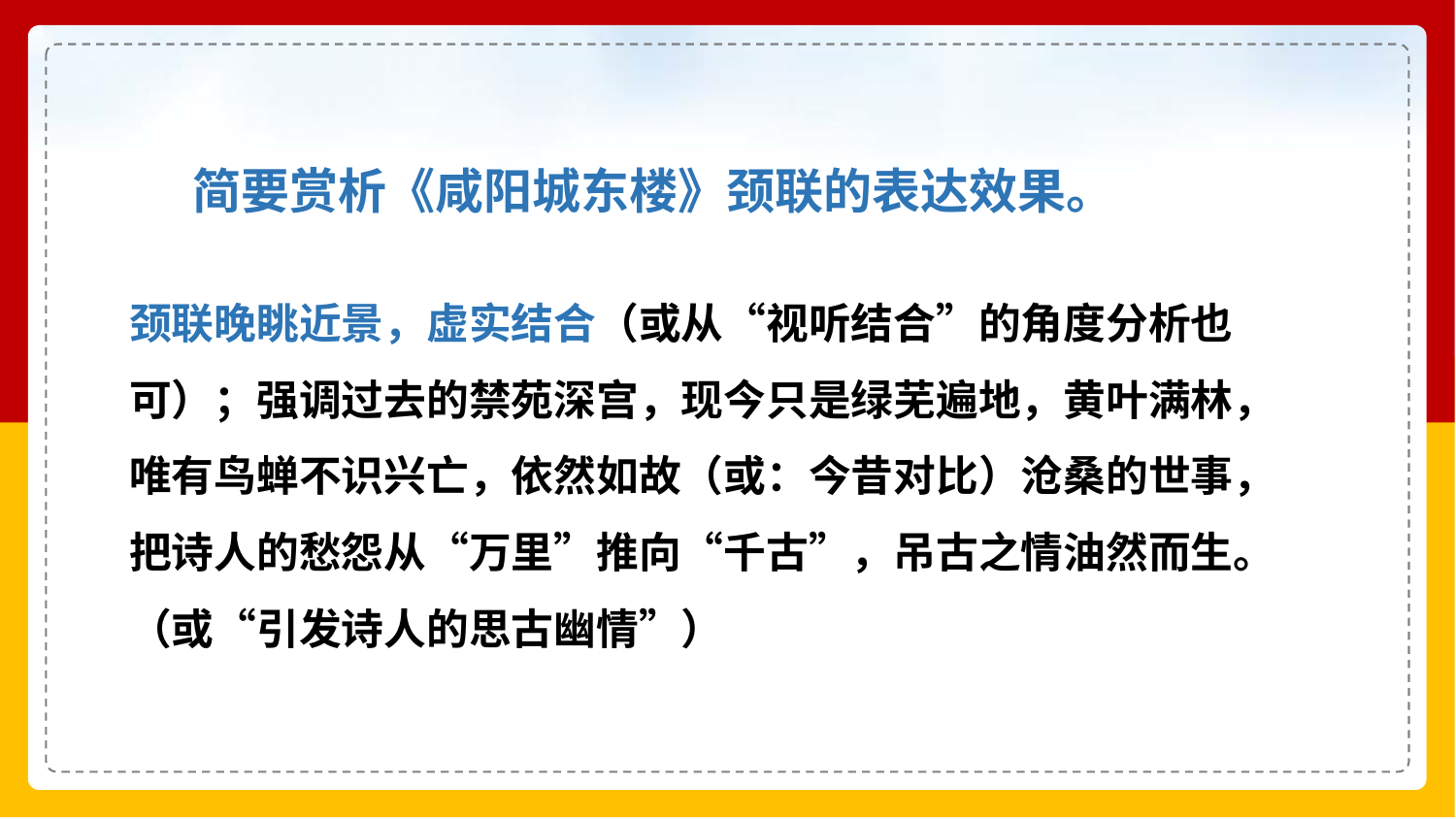

# 简要赏析《咸阳城东楼》颈联的表达效果。
颈联晚眺近景，虚实结合（或从“视听结合”的角度分析也可）；强调过去的禁苑深宫，现今只是绿芜遍地，黄叶满林，唯有鸟蝉不识兴亡，依然如故（或：今昔对比）沧桑的世事，把诗人的愁怨从“万里”推向“千古”，吊古之情油然而生。（或“引发诗人的思古幽情”）